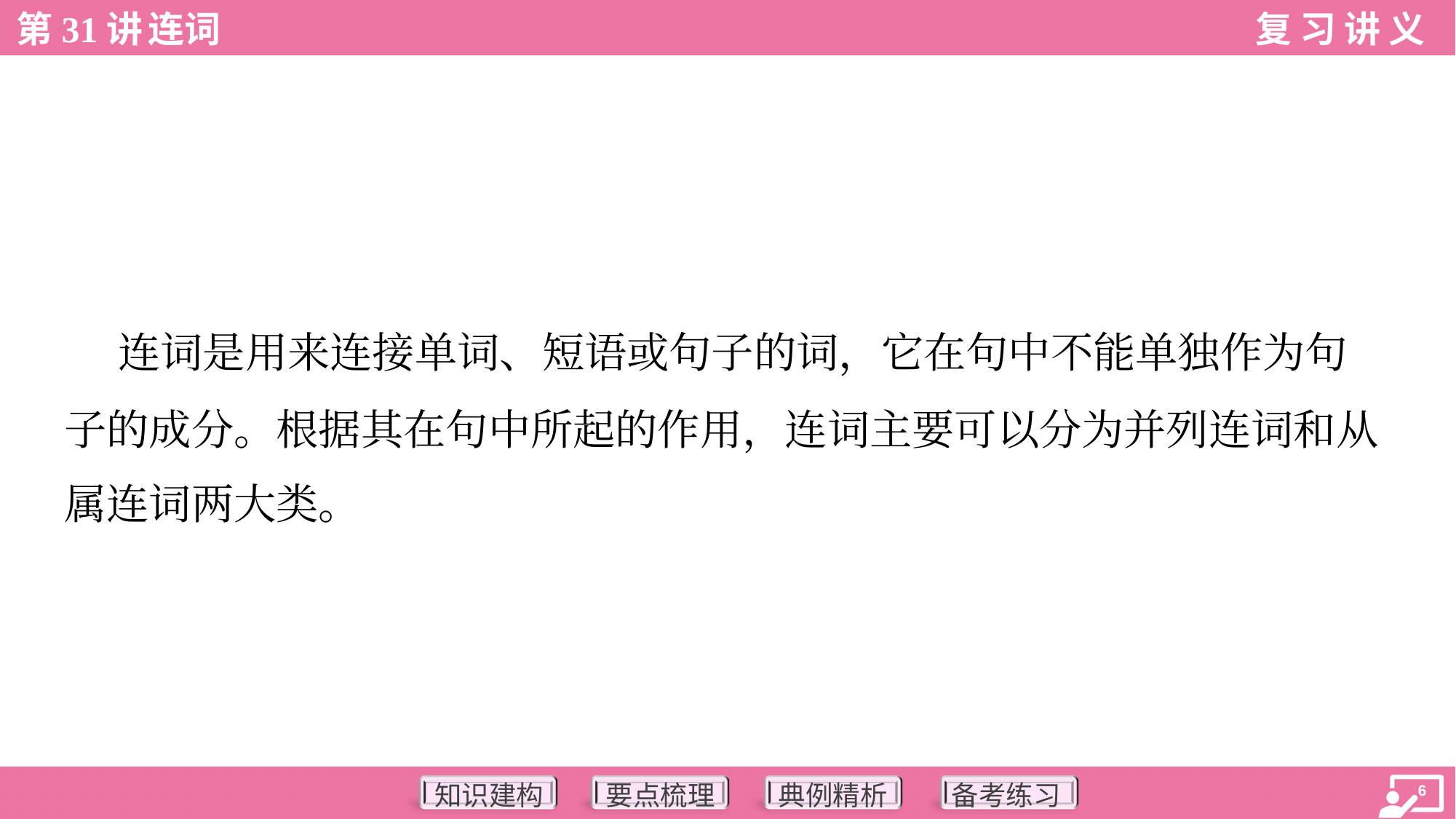

连词是用来连接单词、短语或句子的词，它在句中不能单独作为句
子的成分。根据其在句中所起的作用，连词主要可以分为并列连词和从
属连词两大类。